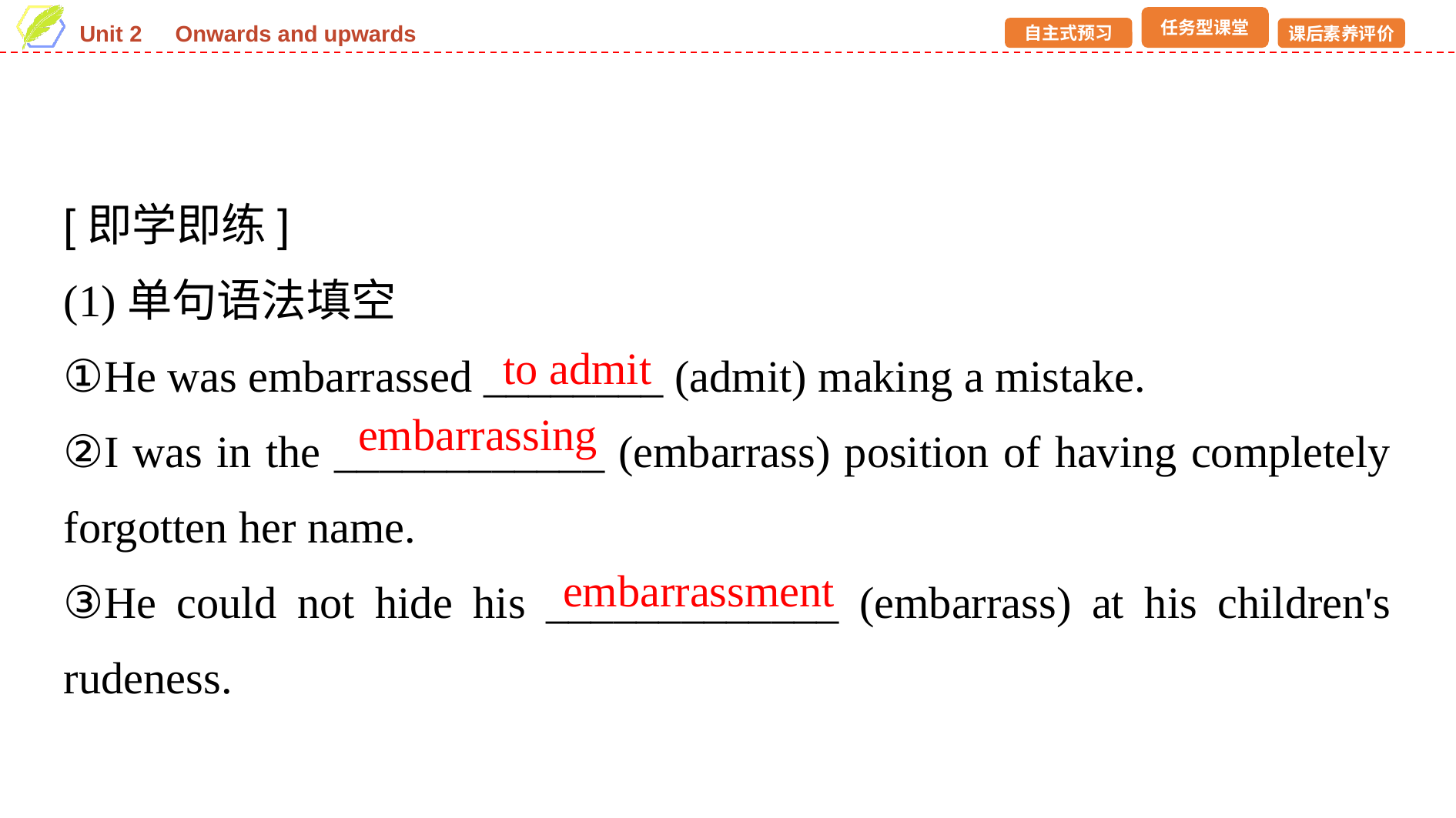

[即学即练]
(1)单句语法填空
①He was embarrassed ________ (admit) making a mistake.
②I was in the ____________ (embarrass) position of having completely forgotten her name.
③He could not hide his _____________ (embarrass) at his children's rudeness.
to admit
embarrassing
embarrassment